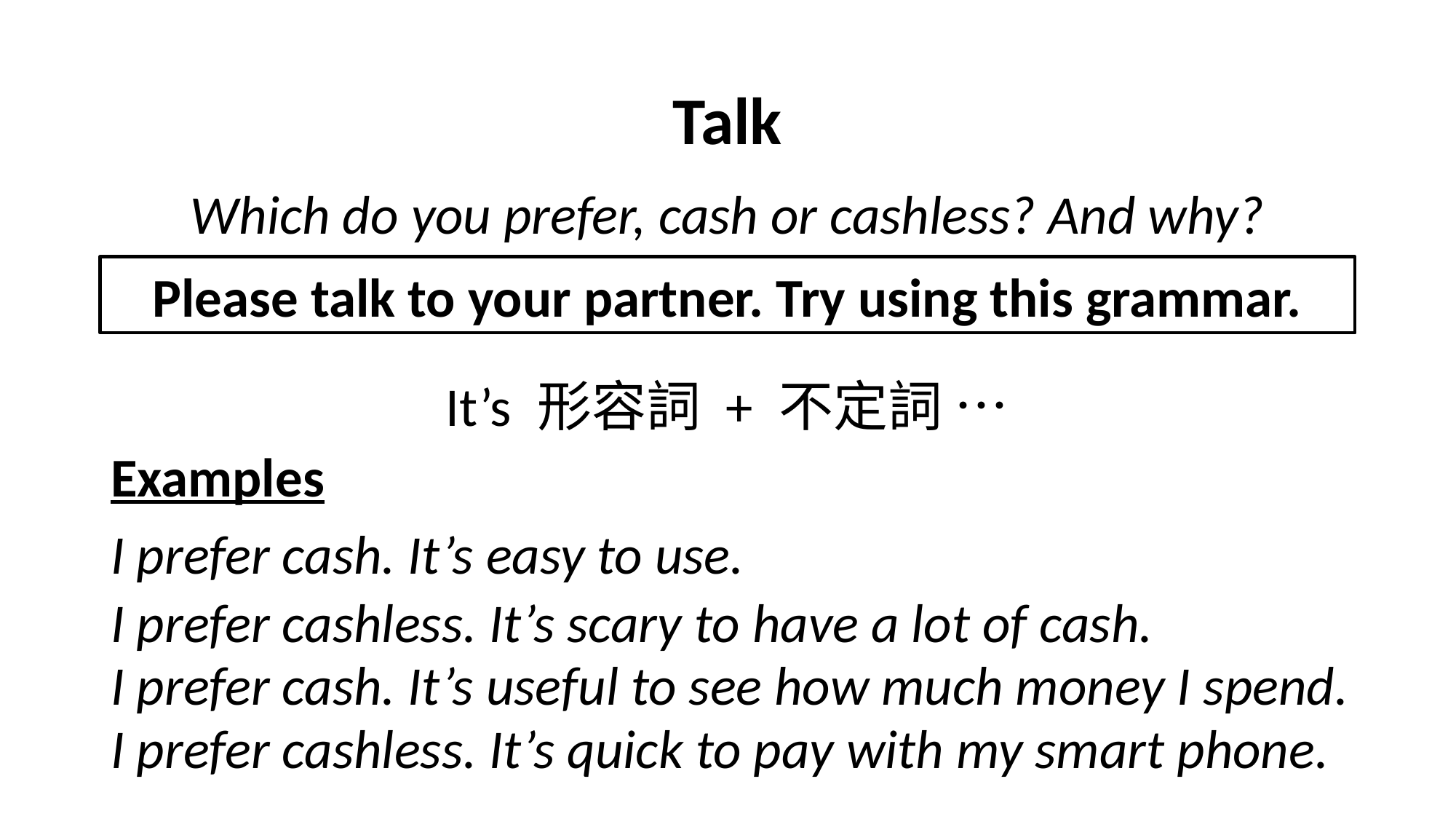

# Talk
Which do you prefer, cash or cashless? And why?

Please talk to your partner. Try using this grammar.
It’s 形容詞 + 不定詞 …
Examples
I prefer cash. It’s easy to use.
I prefer cashless. It’s scary to have a lot of cash.
I prefer cash. It’s useful to see how much money I spend.
I prefer cashless. It’s quick to pay with my smart phone.